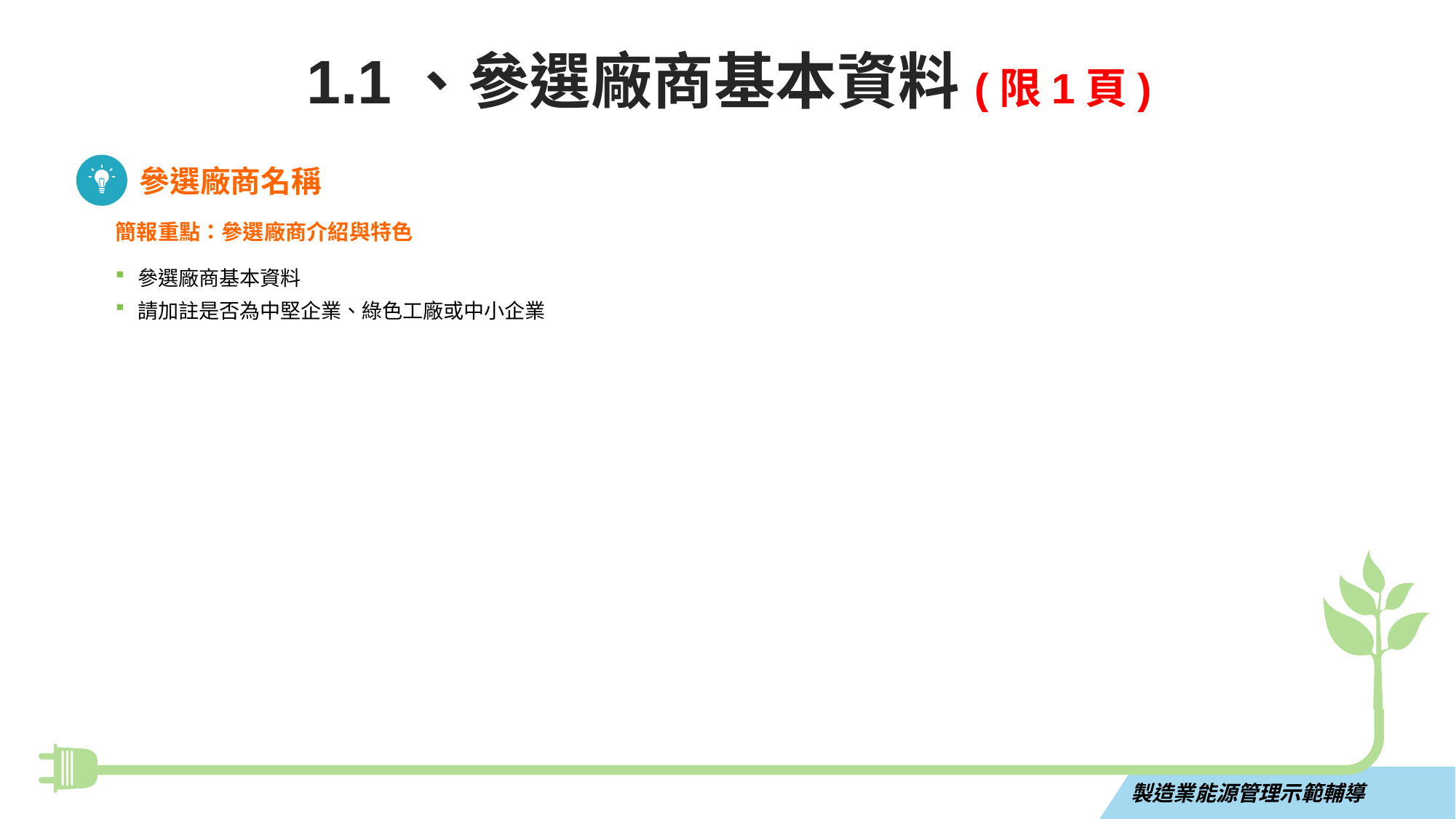

1.1、參選廠商基本資料(限1頁)

參選廠商名稱
簡報重點：參選廠商介紹與特色
參選廠商基本資料
請加註是否為中堅企業、綠色工廠或中小企業